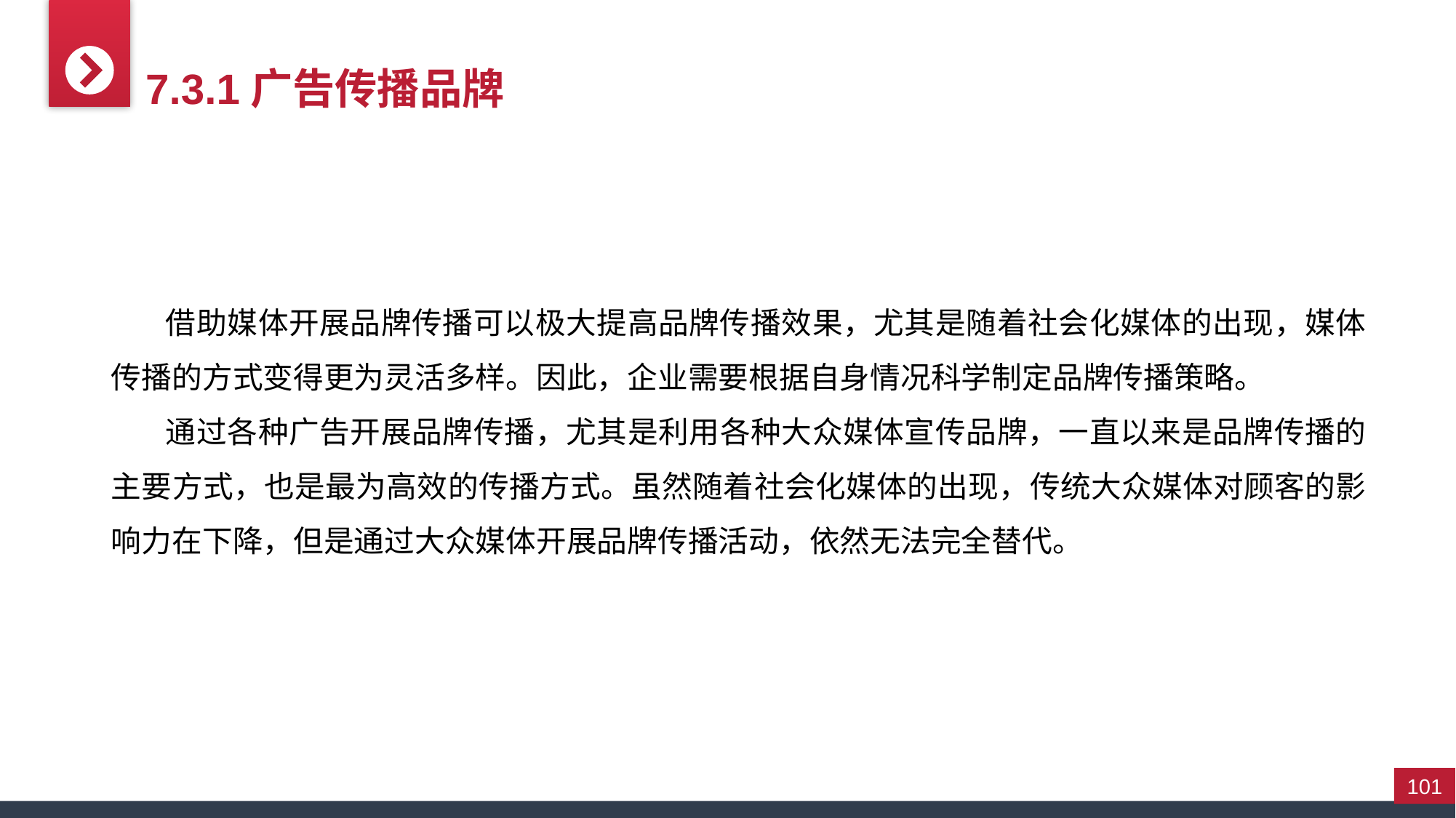

7.3.1广告传播品牌
借助媒体开展品牌传播可以极大提高品牌传播效果，尤其是随着社会化媒体的出现，媒体传播的方式变得更为灵活多样。因此，企业需要根据自身情况科学制定品牌传播策略。
通过各种广告开展品牌传播，尤其是利用各种大众媒体宣传品牌，一直以来是品牌传播的主要方式，也是最为高效的传播方式。虽然随着社会化媒体的出现，传统大众媒体对顾客的影响力在下降，但是通过大众媒体开展品牌传播活动，依然无法完全替代。